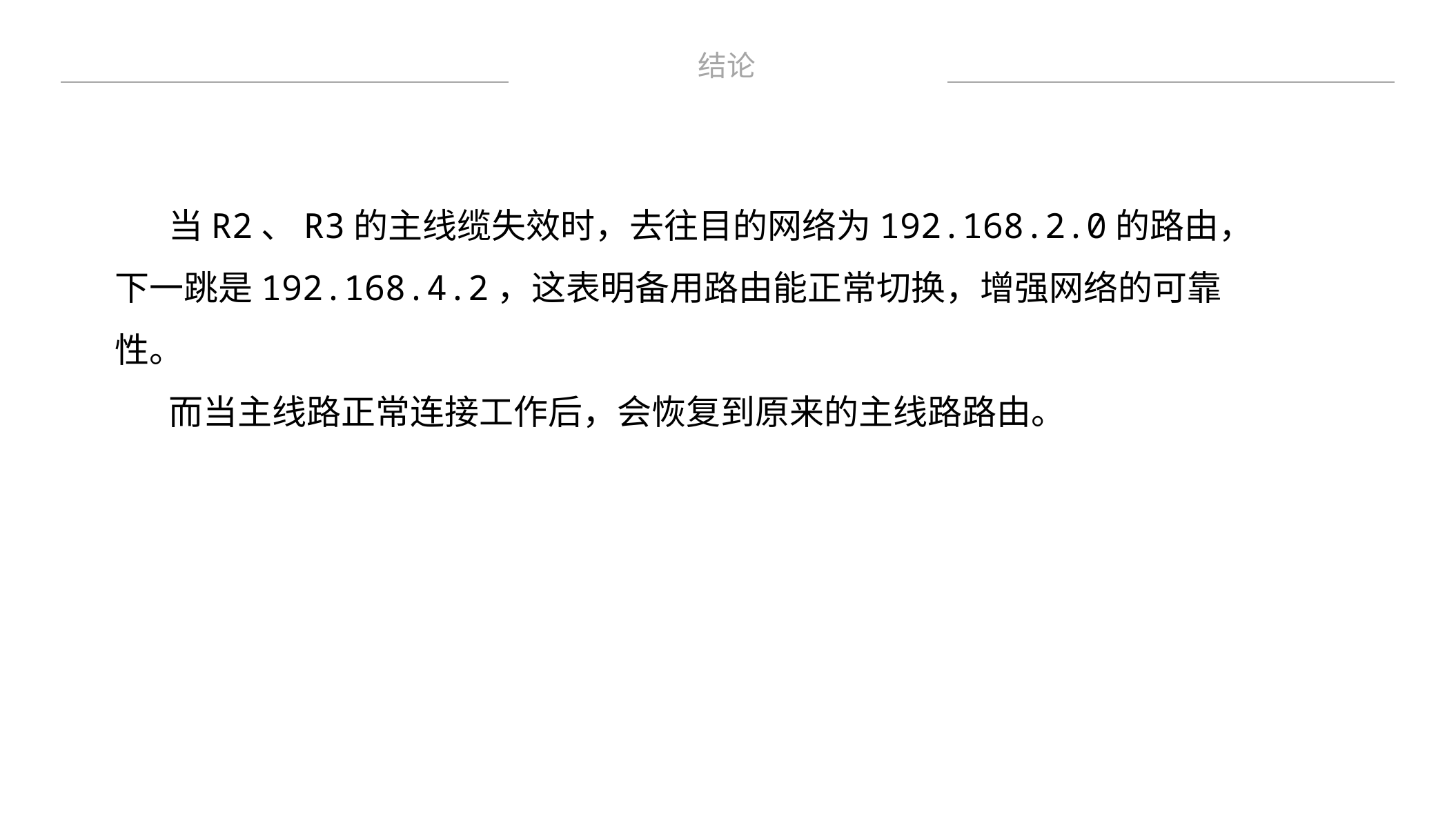

结论
  当R2、R3的主线缆失效时，去往目的网络为192.168.2.0的路由，下一跳是192.168.4.2，这表明备用路由能正常切换，增强网络的可靠性。
  而当主线路正常连接工作后，会恢复到原来的主线路路由。